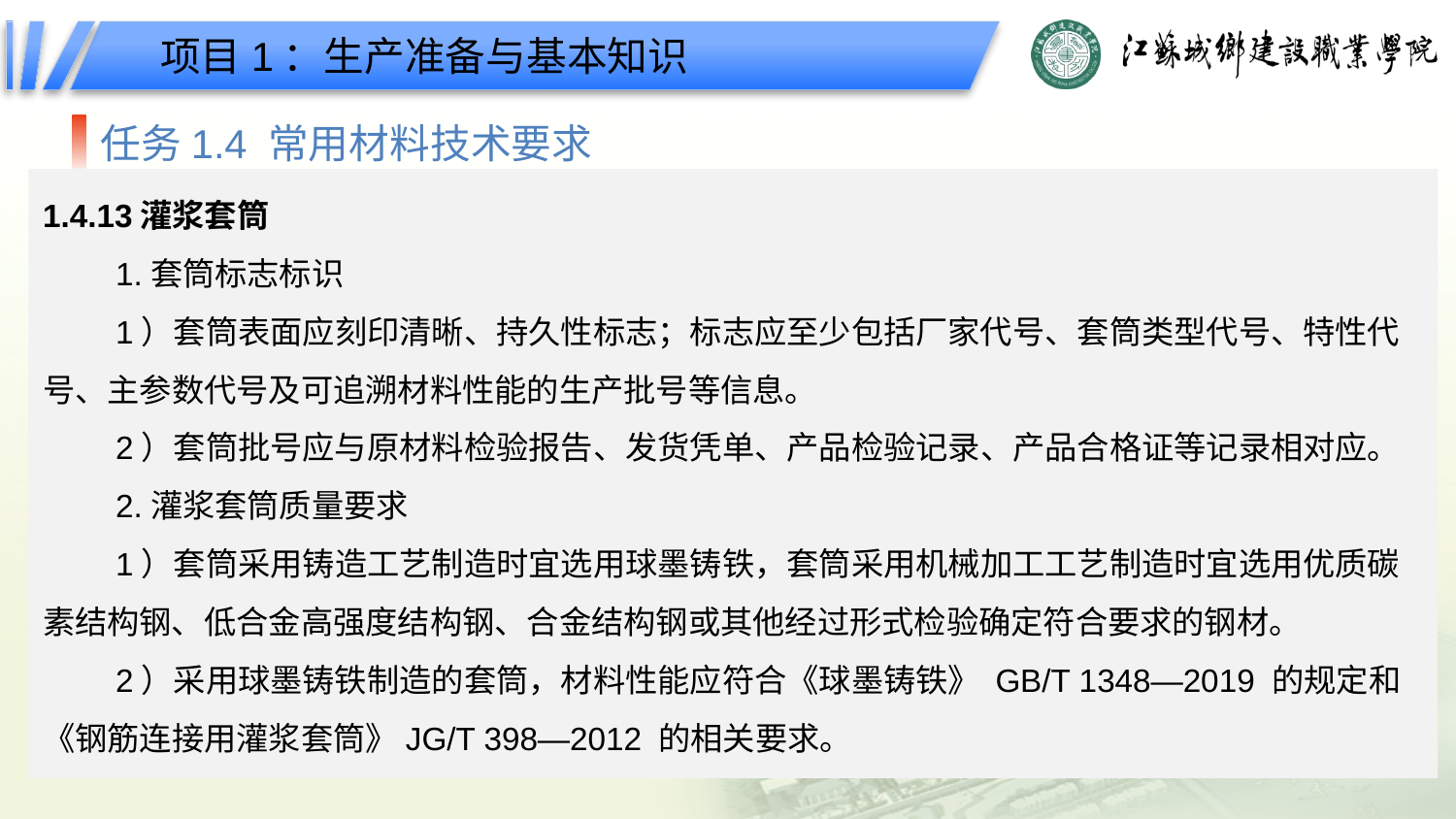

项目1：生产准备与基本知识
任务1.4 常用材料技术要求

1.4.13灌浆套筒
1.套筒标志标识
1）套筒表面应刻印清晰、持久性标志；标志应至少包括厂家代号、套筒类型代号、特性代号、主参数代号及可追溯材料性能的生产批号等信息。
2）套筒批号应与原材料检验报告、发货凭单、产品检验记录、产品合格证等记录相对应。
2.灌浆套筒质量要求
1）套筒采用铸造工艺制造时宜选用球墨铸铁，套筒采用机械加工工艺制造时宜选用优质碳素结构钢、低合金高强度结构钢、合金结构钢或其他经过形式检验确定符合要求的钢材。
2）采用球墨铸铁制造的套筒，材料性能应符合《球墨铸铁》 GB/T 1348—2019 的规定和《钢筋连接用灌浆套筒》JG/T 398—2012 的相关要求。